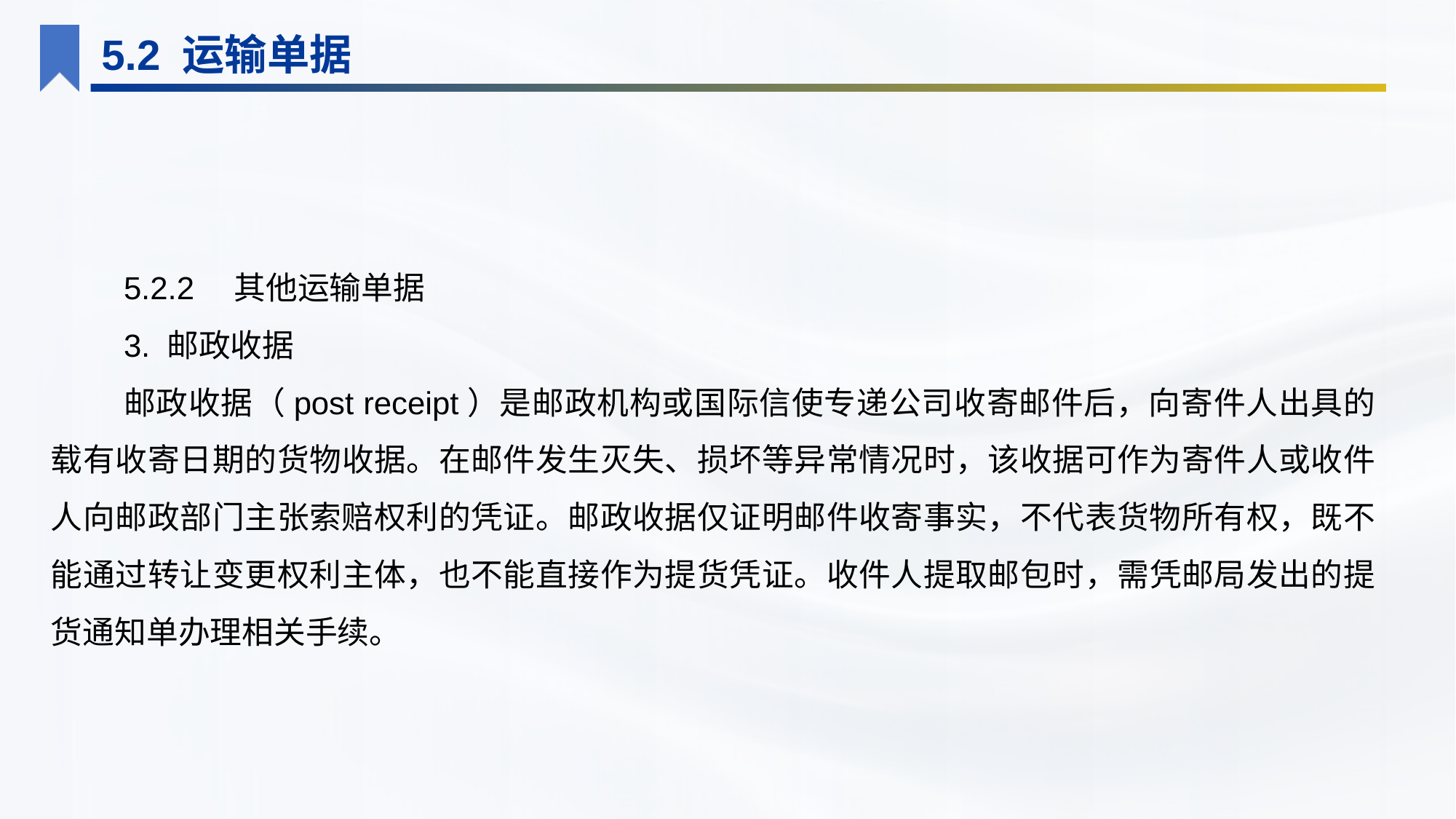

5.2 运输单据
5.2.2　其他运输单据
3. 邮政收据
邮政收据（post receipt）是邮政机构或国际信使专递公司收寄邮件后，向寄件人出具的载有收寄日期的货物收据。在邮件发生灭失、损坏等异常情况时，该收据可作为寄件人或收件人向邮政部门主张索赔权利的凭证。邮政收据仅证明邮件收寄事实，不代表货物所有权，既不能通过转让变更权利主体，也不能直接作为提货凭证。收件人提取邮包时，需凭邮局发出的提货通知单办理相关手续。